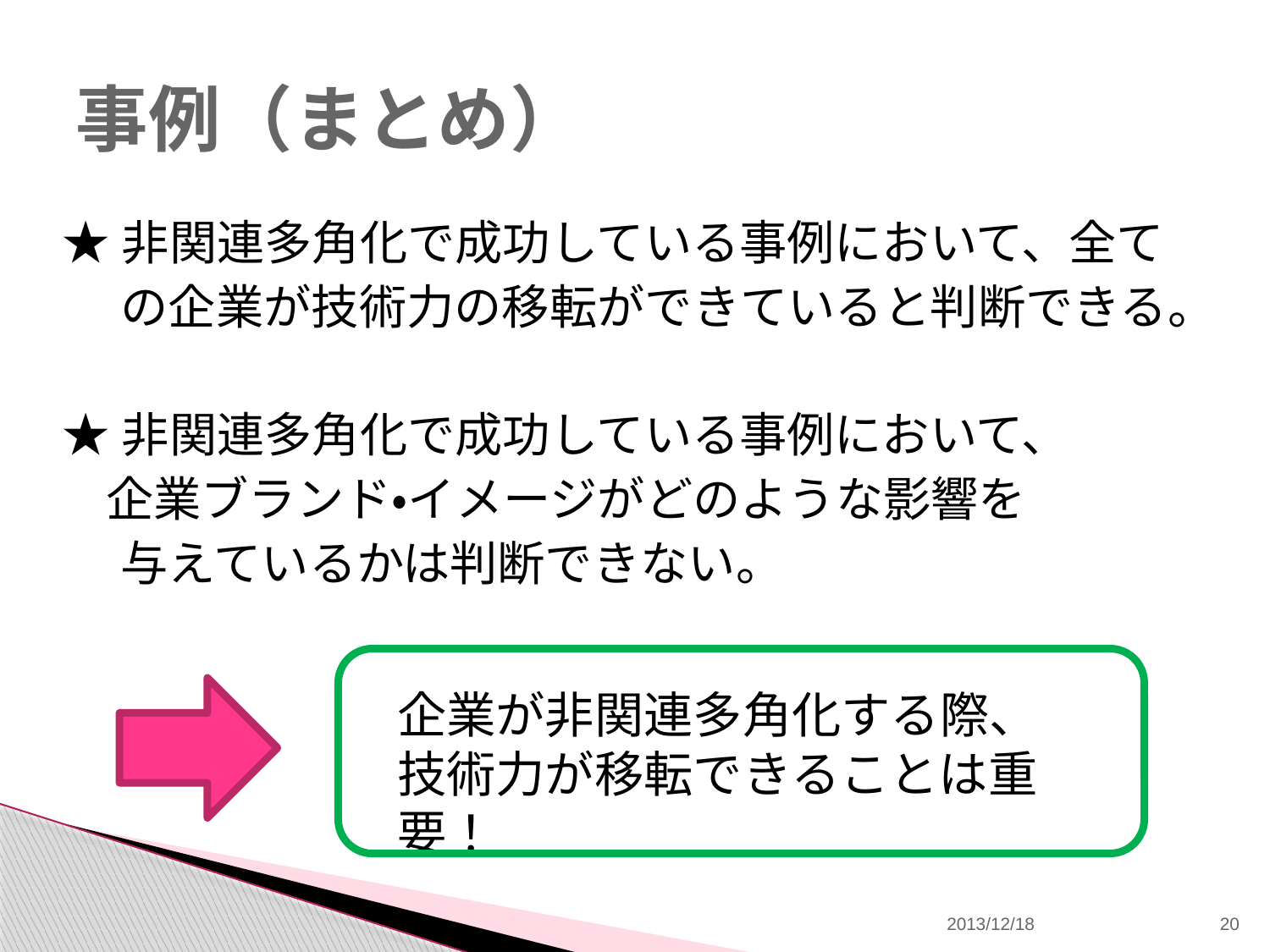

# 事例（まとめ）
★非関連多角化で成功している事例において、全て
　 の企業が技術力の移転ができていると判断できる。

★非関連多角化で成功している事例において、
   企業ブランド・イメージがどのような影響を
　 与えているかは判断できない。

企業が非関連多角化する際、
技術力が移転できることは重要！

2013/12/18
20